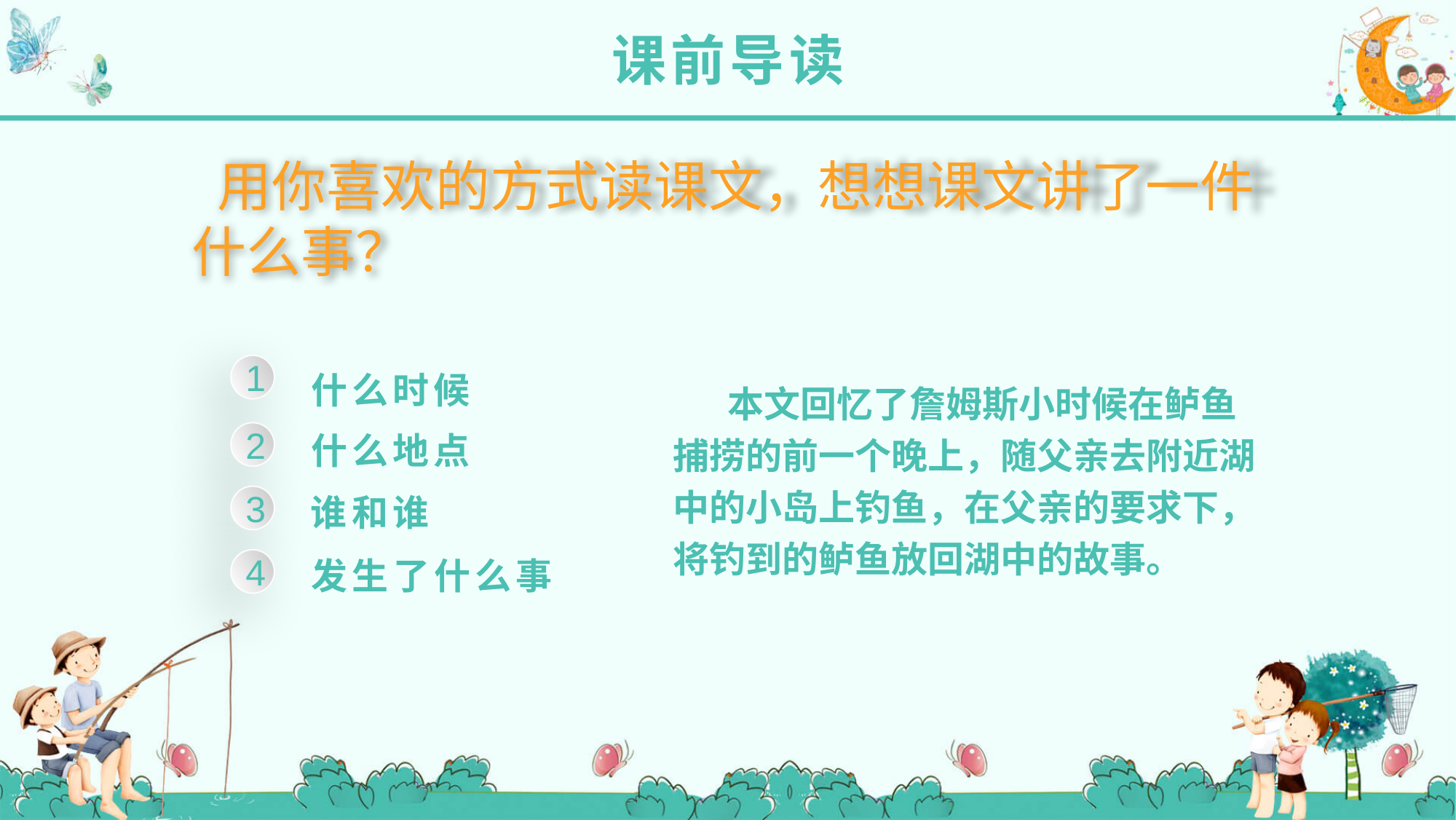

课前导读

 用你喜欢的方式读课文，想想课文讲了一件什么事？
1
什么时候
       本文回忆了詹姆斯小时候在鲈鱼
捕捞的前一个晚上，随父亲去附近湖中的小岛上钓鱼，在父亲的要求下，将钓到的鲈鱼放回湖中的故事。
什么地点
2
谁和谁
3
发生了什么事
4